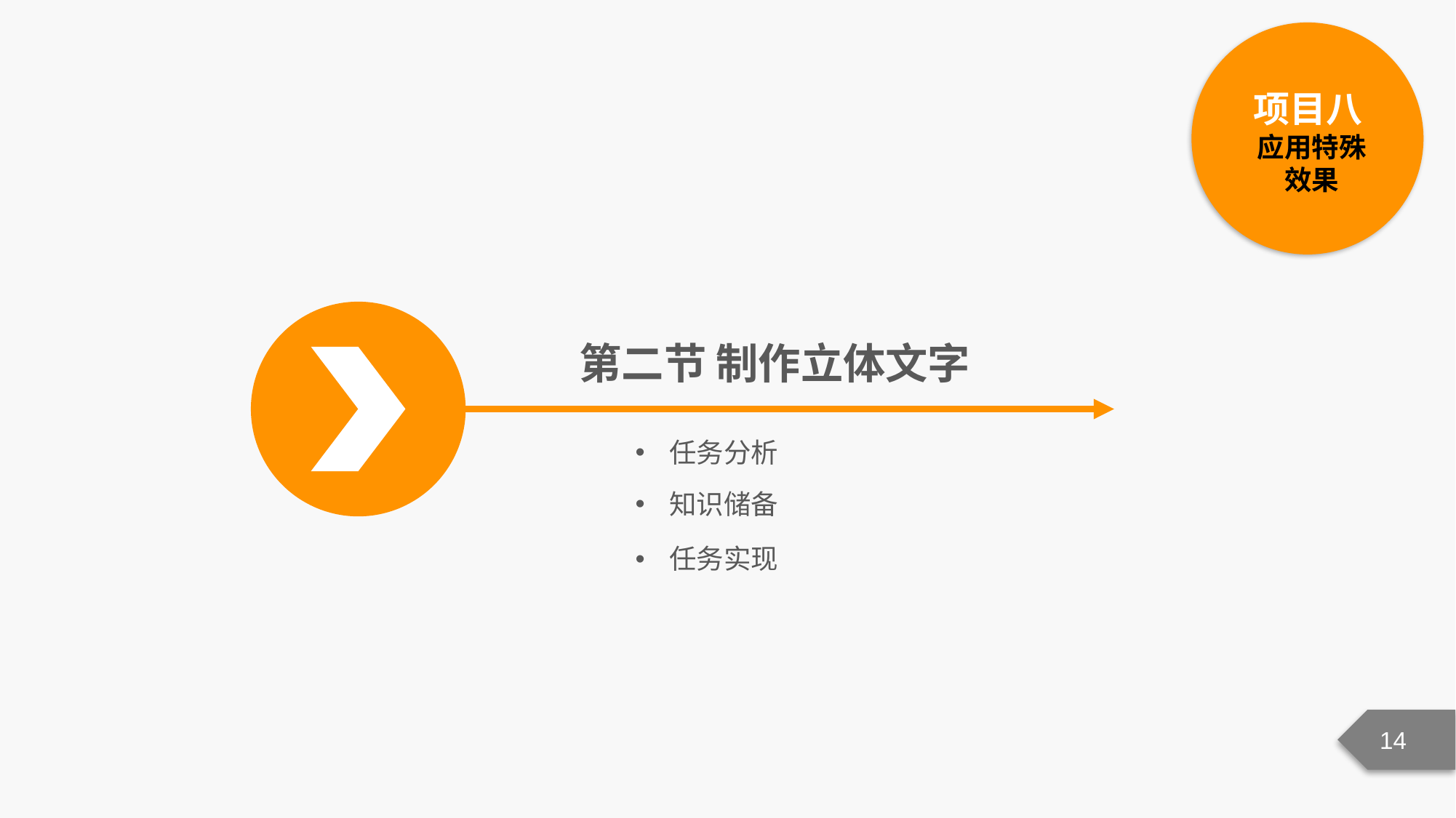

项目八
应用特殊
效果

第二节 制作立体文字

任务分析
知识储备
任务实现